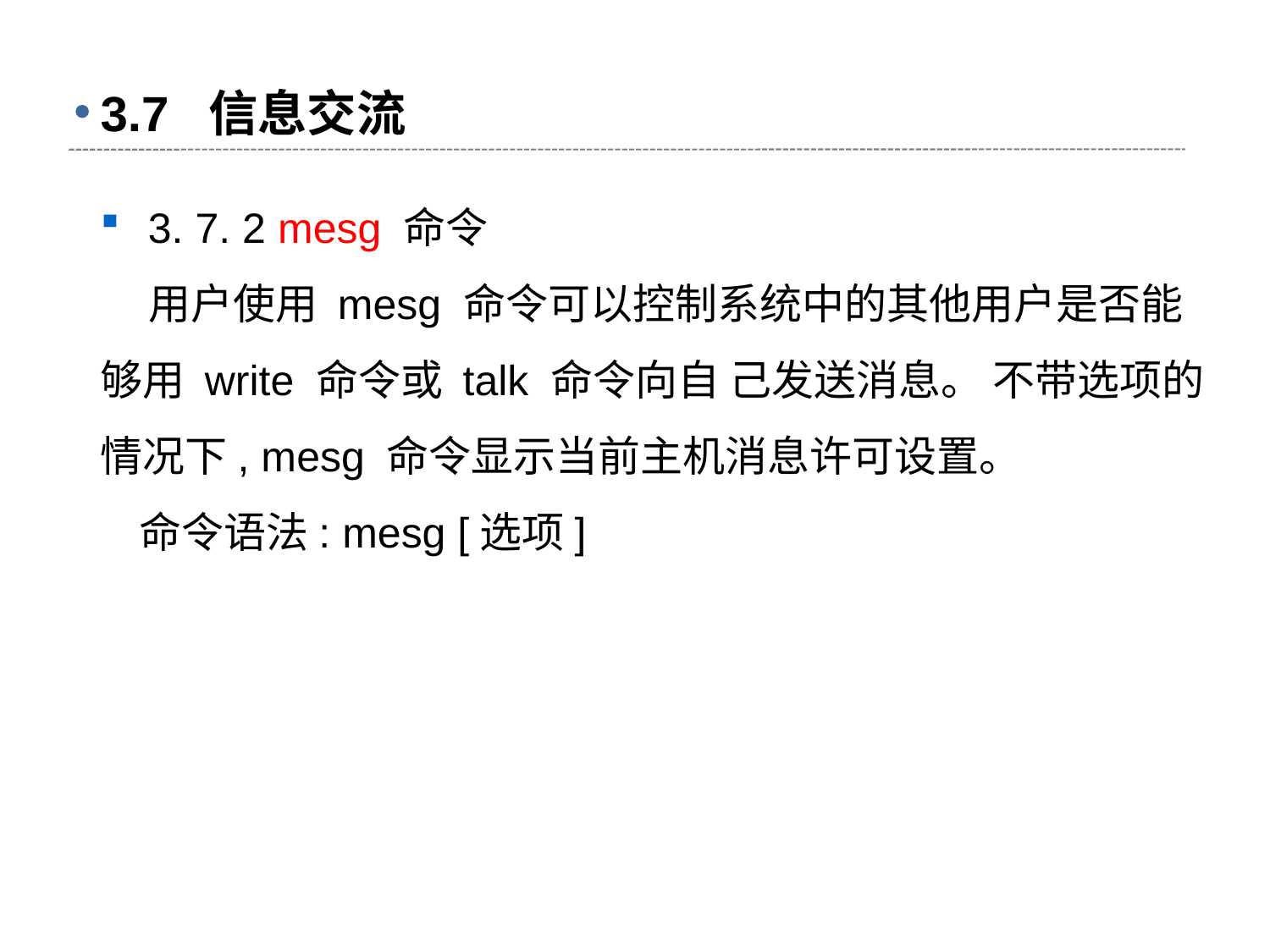

# 3.7  信息交流
3. 7. 2 mesg 命令
    用户使用 mesg 命令可以控制系统中的其他用户是否能够用 write 命令或 talk 命令向自 己发送消息。 不带选项的情况下, mesg 命令显示当前主机消息许可设置。
   命令语法: mesg [选项]